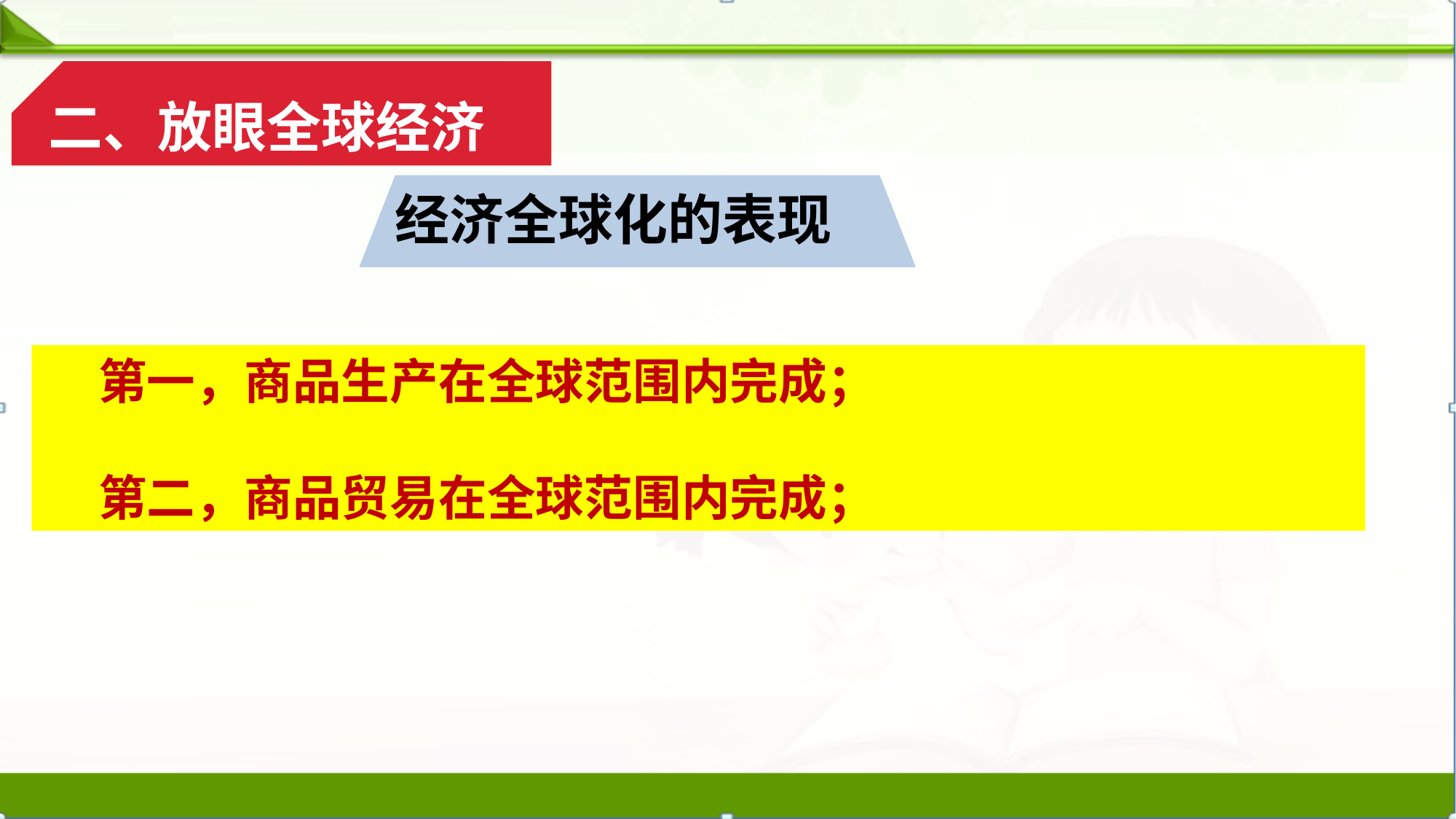

二、放眼全球经济
经济全球化的表现
    第一，商品生产在全球范围内完成；

    第二，商品贸易在全球范围内完成；